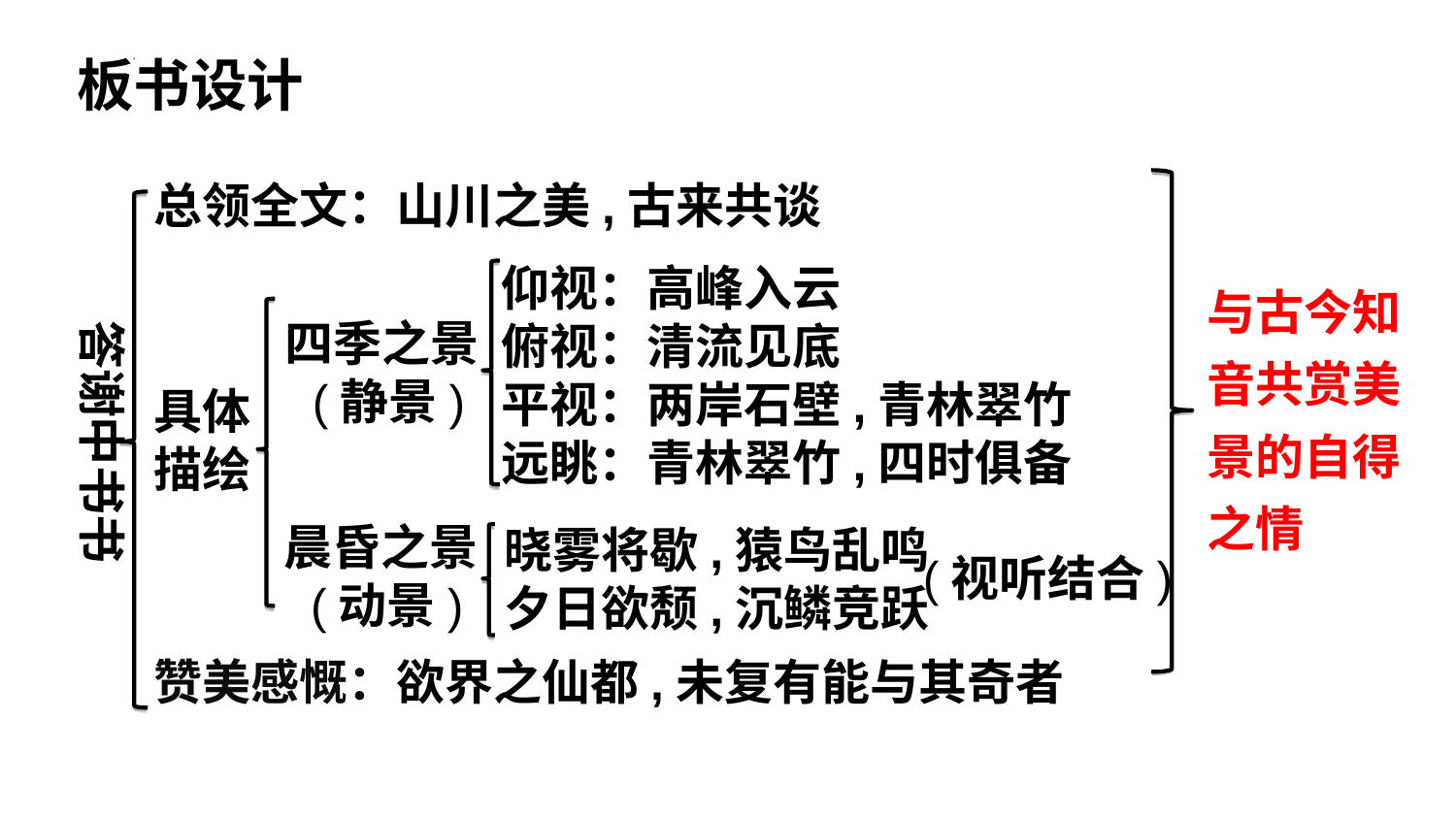

板书设计
总领全文：山川之美,古来共谈

仰视：高峰入云
俯视：清流见底
平视：两岸石壁,青林翠竹
远眺：青林翠竹,四时俱备

与古今知音共赏美景的自得之情

答谢中书书
四季之景
  (静景)
具体描绘
晨昏之景
  (动景)
晓雾将歇,猿鸟乱鸣
夕日欲颓,沉鳞竞跃

(视听结合)
赞美感慨：欲界之仙都,未复有能与其奇者